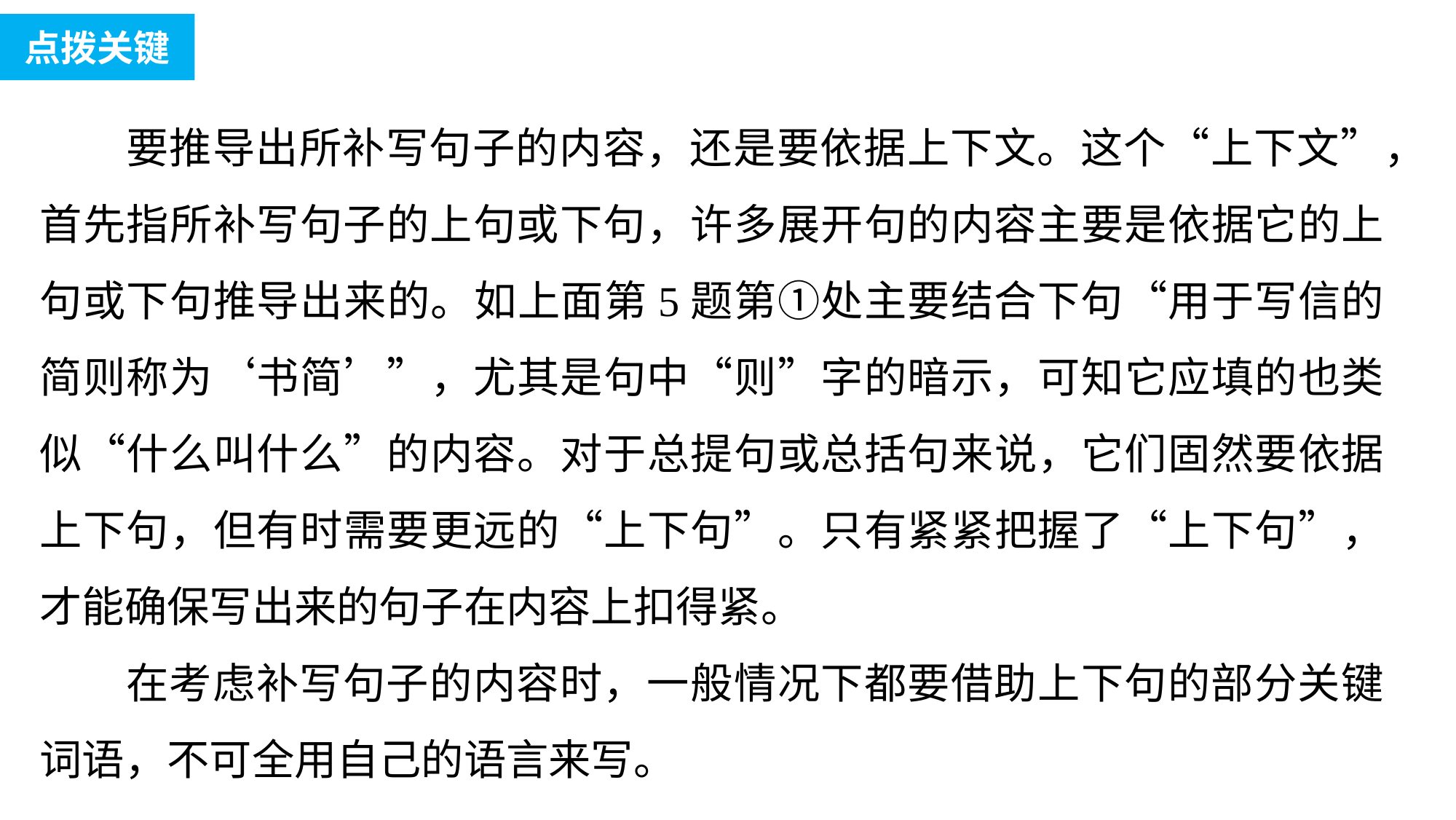

点拨关键
要推导出所补写句子的内容，还是要依据上下文。这个“上下文”，首先指所补写句子的上句或下句，许多展开句的内容主要是依据它的上句或下句推导出来的。如上面第5题第①处主要结合下句“用于写信的简则称为‘书简’”，尤其是句中“则”字的暗示，可知它应填的也类似“什么叫什么”的内容。对于总提句或总括句来说，它们固然要依据上下句，但有时需要更远的“上下句”。只有紧紧把握了“上下句”，才能确保写出来的句子在内容上扣得紧。
在考虑补写句子的内容时，一般情况下都要借助上下句的部分关键词语，不可全用自己的语言来写。